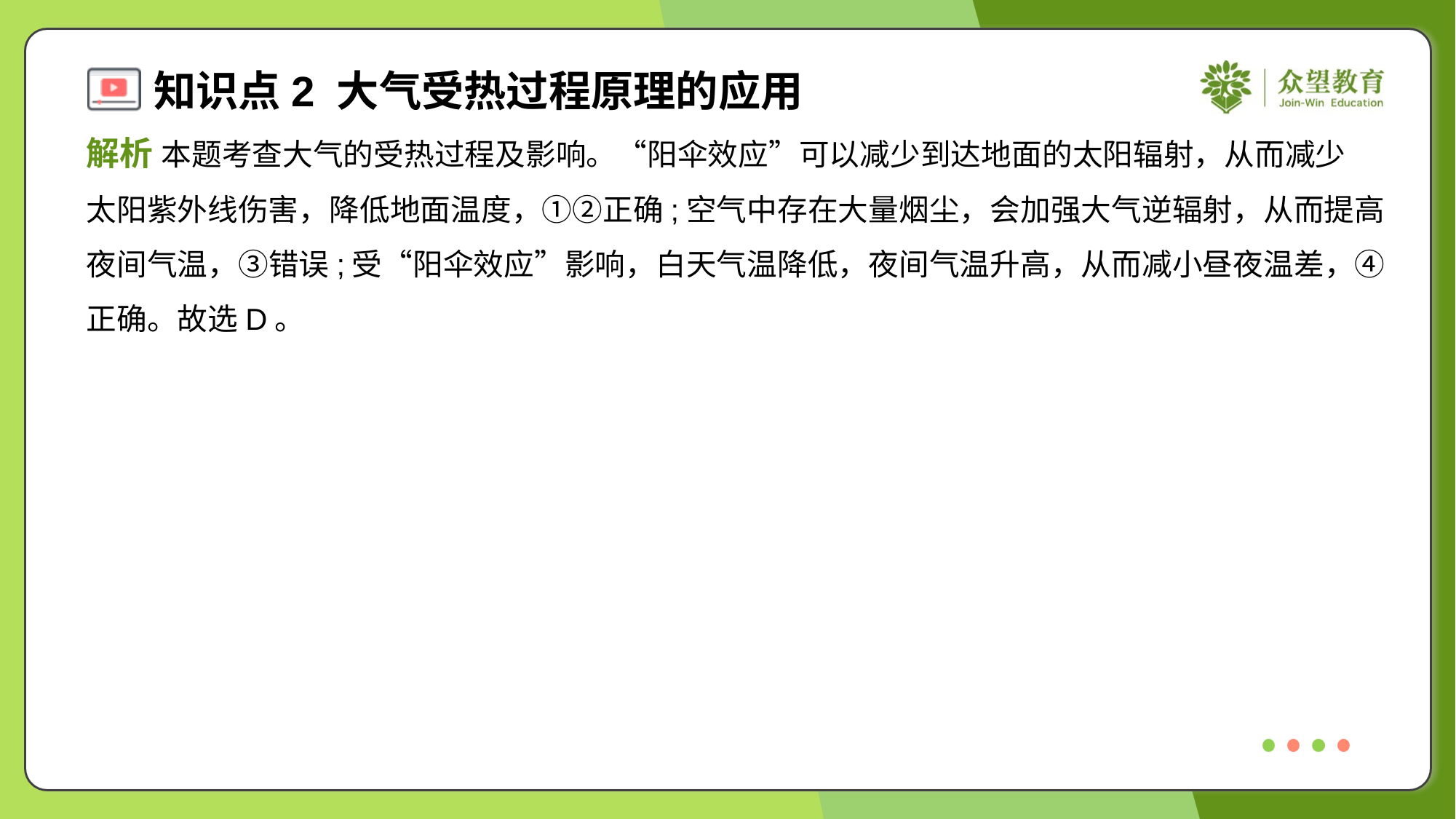

解析 本题考查大气的受热过程及影响。“阳伞效应”可以减少到达地面的太阳辐射，从而减少
太阳紫外线伤害，降低地面温度，①②正确;空气中存在大量烟尘，会加强大气逆辐射，从而提高
夜间气温，③错误;受“阳伞效应”影响，白天气温降低，夜间气温升高，从而减小昼夜温差，④
正确。故选D。